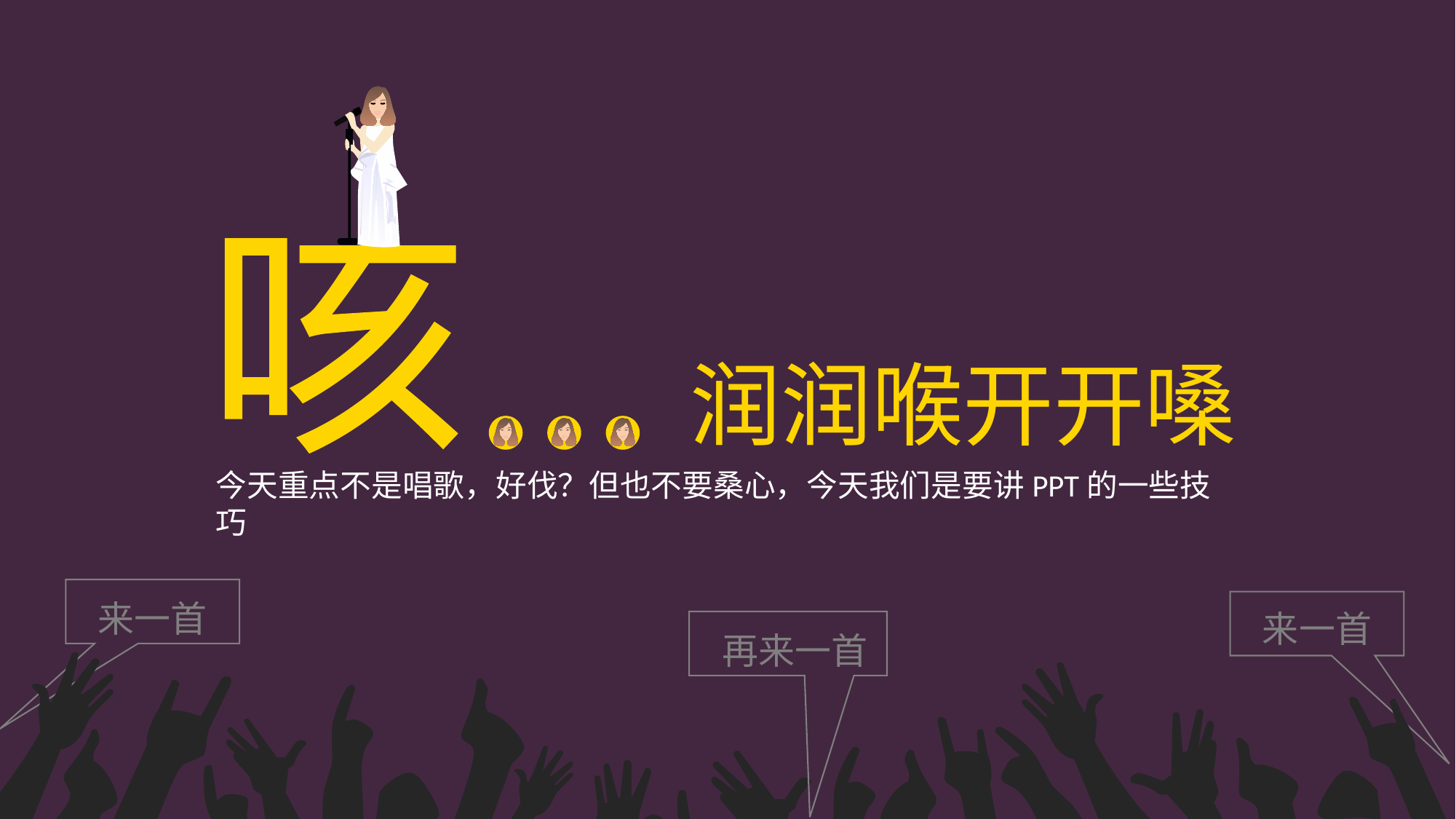

润润喉开开嗓

今天重点不是唱歌，好伐？但也不要桑心，今天我们是要讲PPT的一些技巧

来一首

来一首

再来一首